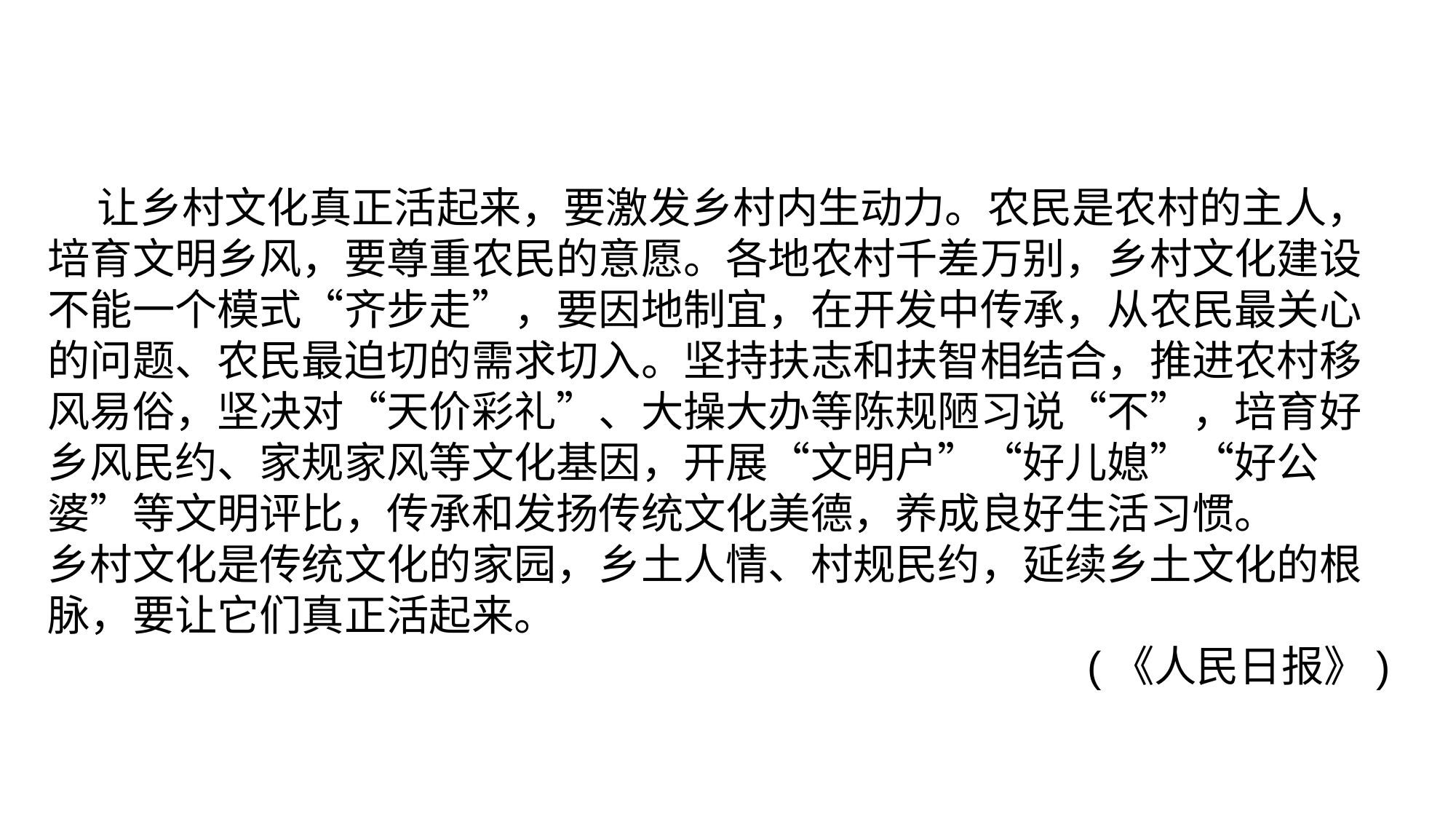

让乡村文化真正活起来，要激发乡村内生动力。农民是农村的主人，培育文明乡风，要尊重农民的意愿。各地农村千差万别，乡村文化建设不能一个模式“齐步走”，要因地制宜，在开发中传承，从农民最关心的问题、农民最迫切的需求切入。坚持扶志和扶智相结合，推进农村移风易俗，坚决对“天价彩礼”、大操大办等陈规陋习说“不”，培育好乡风民约、家规家风等文化基因，开展“文明户”“好儿媳”“好公婆”等文明评比，传承和发扬传统文化美德，养成良好生活习惯。
乡村文化是传统文化的家园，乡土人情、村规民约，延续乡土文化的根脉，要让它们真正活起来。
(《人民日报》)